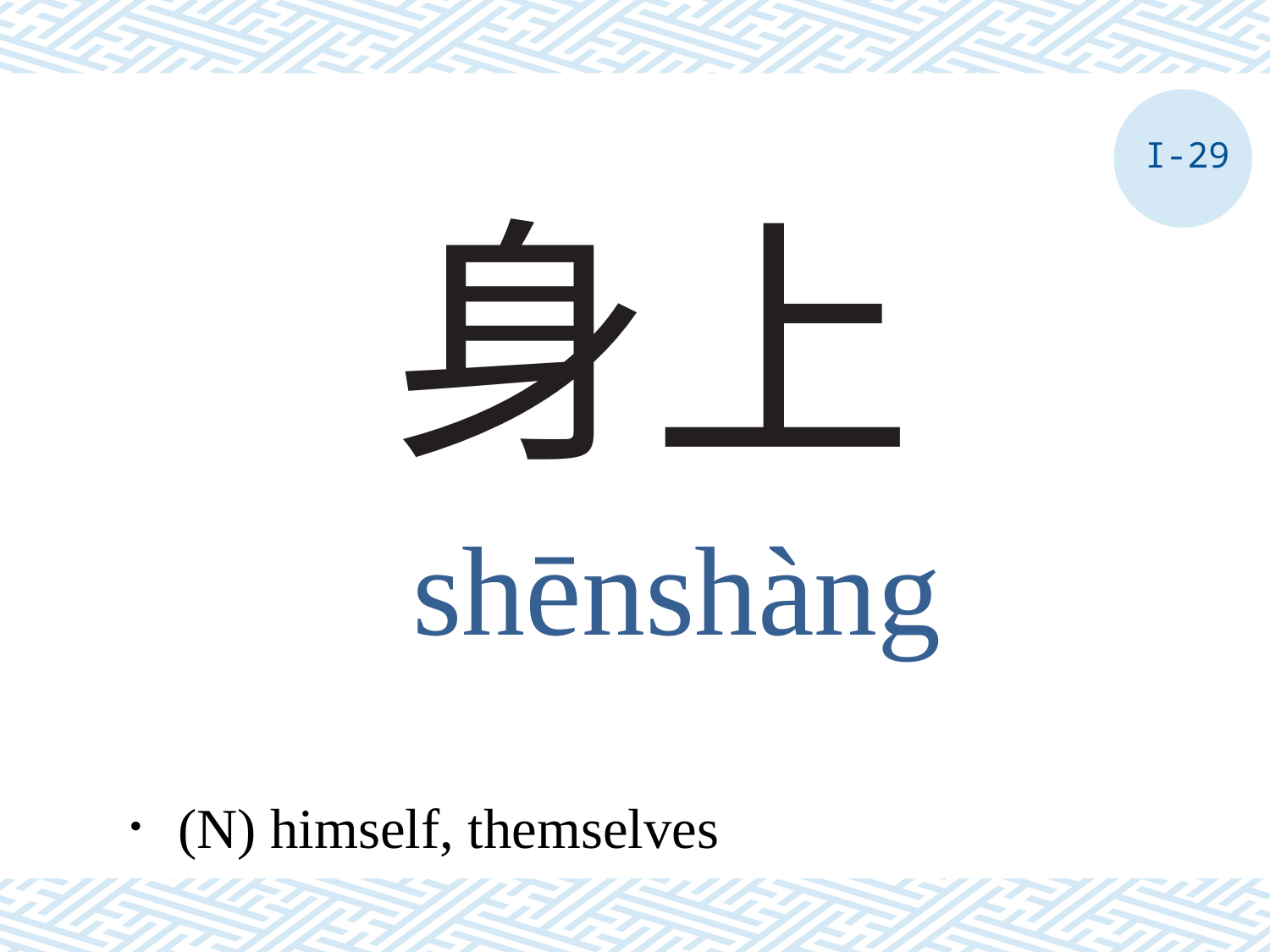

I-29

# 身上
shēnshàng
．(N) himself, themselves